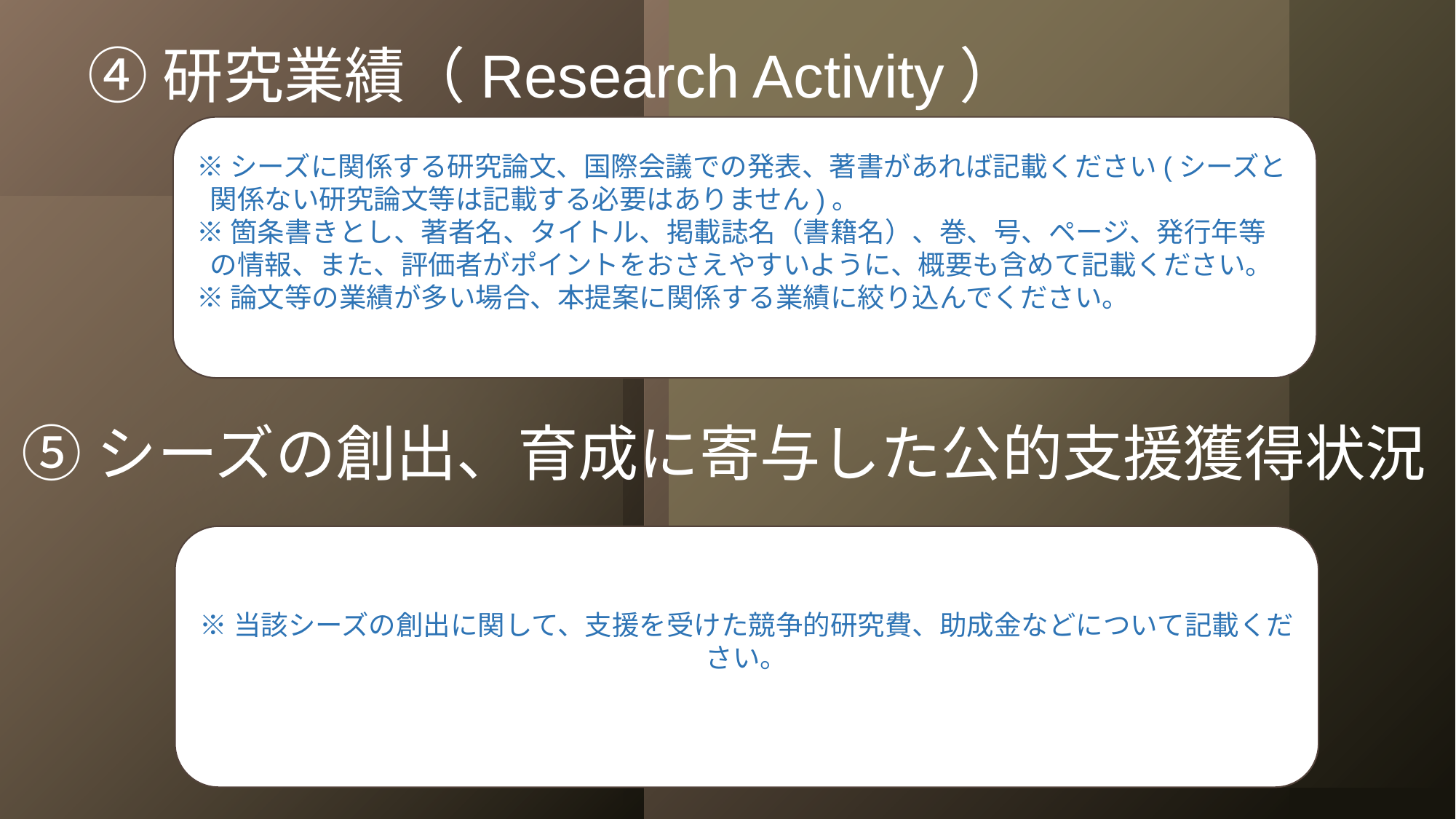

④研究業績（Research Activity）
※シーズに関係する研究論文、国際会議での発表、著書があれば記載ください(シーズと関係ない研究論文等は記載する必要はありません)。
※箇条書きとし、著者名、タイトル、掲載誌名（書籍名）、巻、号、ページ、発行年等の情報、また、評価者がポイントをおさえやすいように、概要も含めて記載ください。
※論文等の業績が多い場合、本提案に関係する業績に絞り込んでください。

⑤シーズの創出、育成に寄与した公的支援獲得状況
※当該シーズの創出に関して、支援を受けた競争的研究費、助成金などについて記載ください。